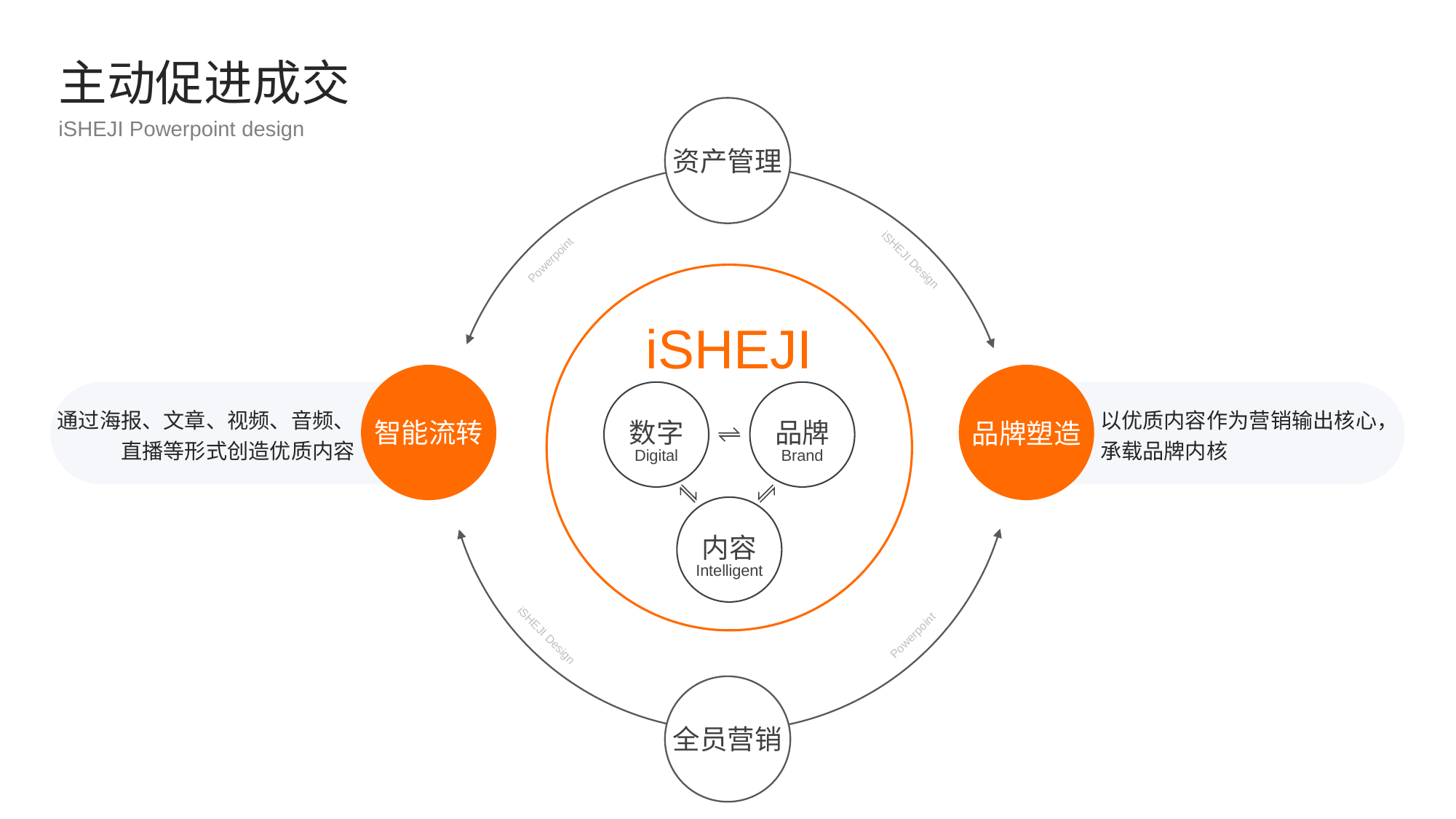

主动促进成交

iSHEJI Powerpoint design
资产管理

Powerpoint
iSHEJI Design

iSHEJI

通过海报、文章、视频、音频、直播等形式创造优质内容
以优质内容作为营销输出核心，承载品牌内核
数字
品牌
智能流转
品牌塑造

Digital
Brand

内容
Intelligent
iSHEJI Design
Powerpoint

全员营销